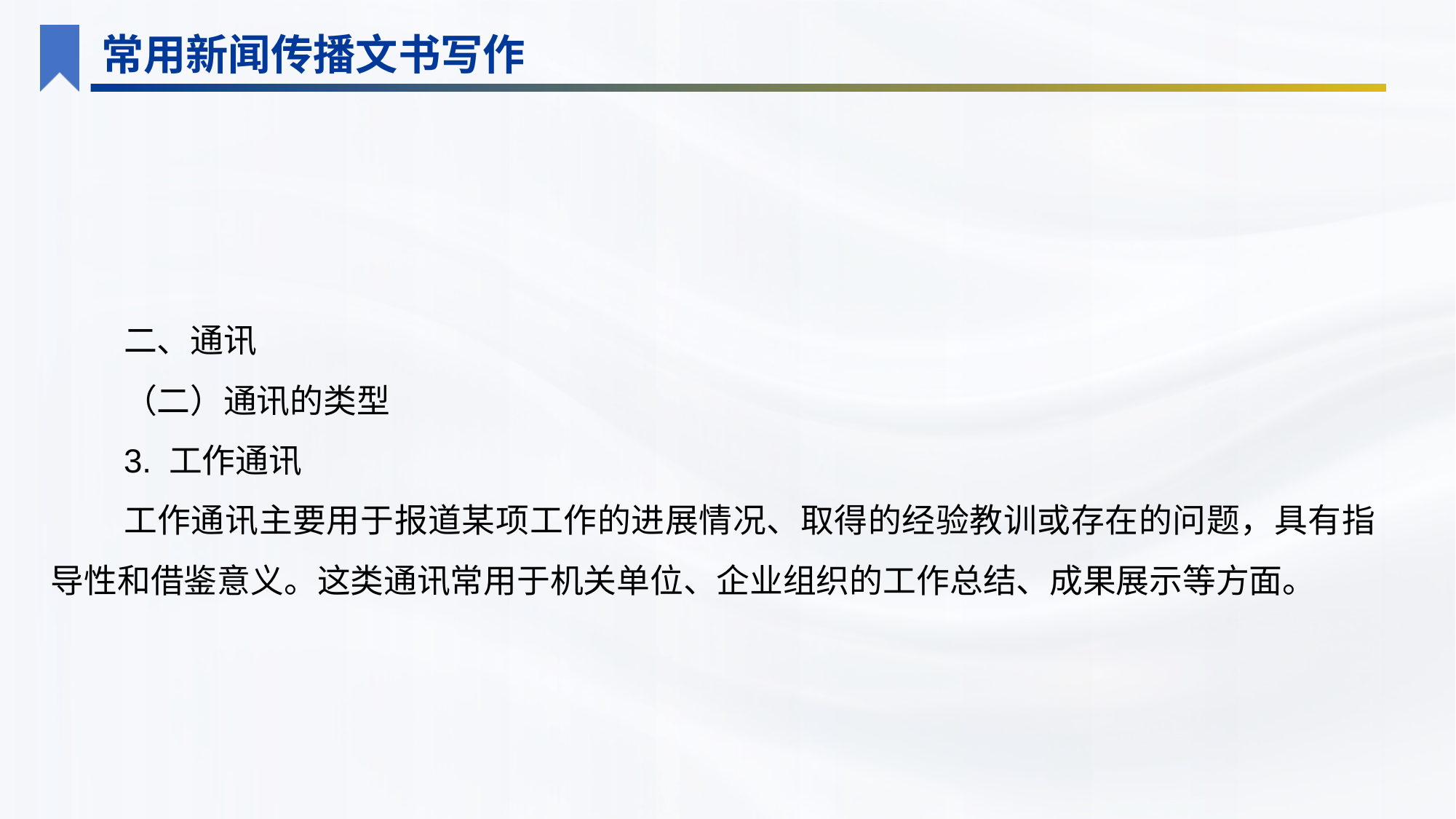

常用新闻传播文书写作
二、通讯
（二）通讯的类型
3. 工作通讯
工作通讯主要用于报道某项工作的进展情况、取得的经验教训或存在的问题，具有指导性和借鉴意义。这类通讯常用于机关单位、企业组织的工作总结、成果展示等方面。